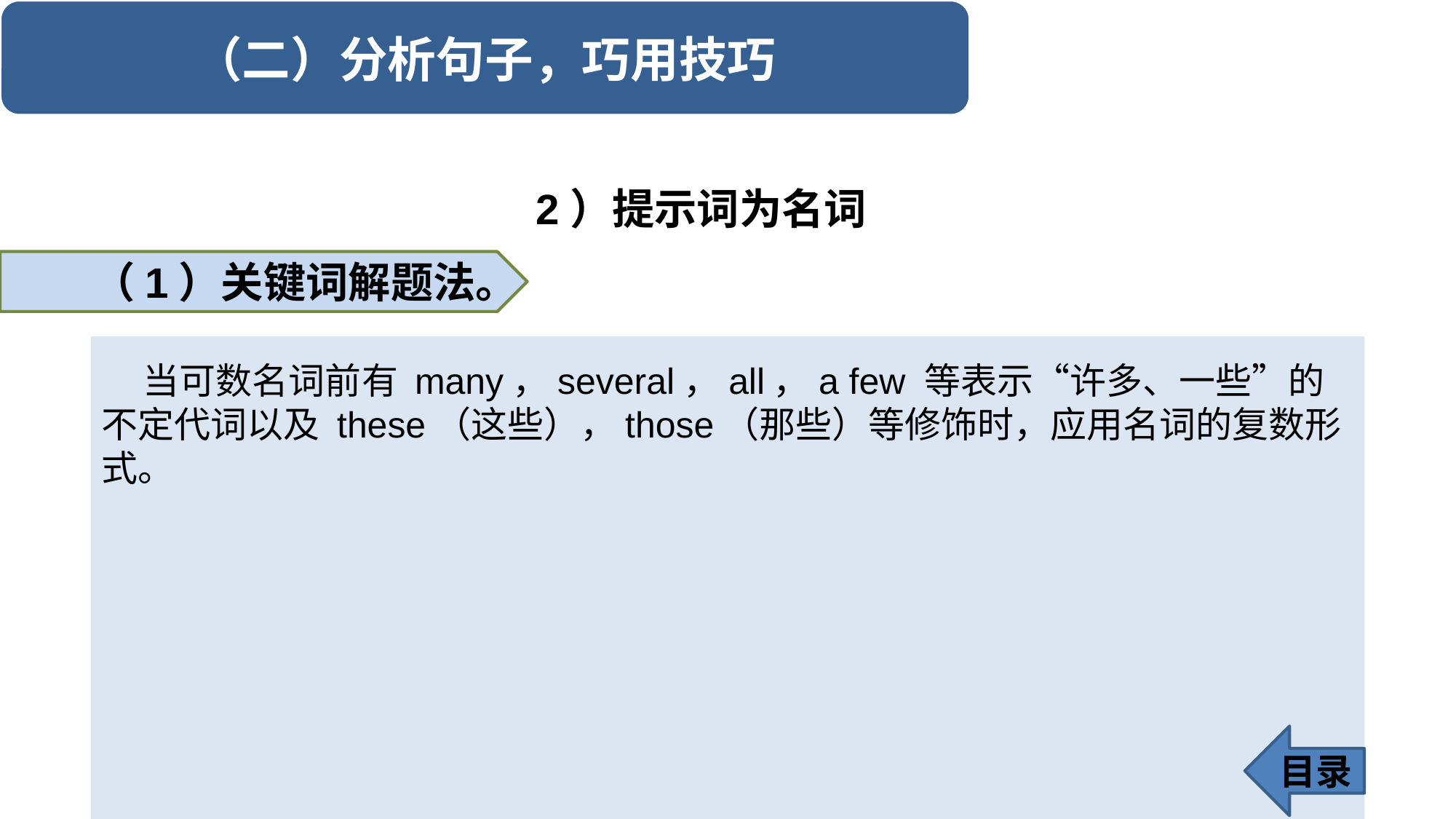

（二）分析句子，巧用技巧
2）提示词为名词
（1）关键词解题法。

    当可数名词前有 many，several，all，a few 等表示“许多、一些”的不定代词以及 these（这些），those（那些）等修饰时，应用名词的复数形式。
目录
24